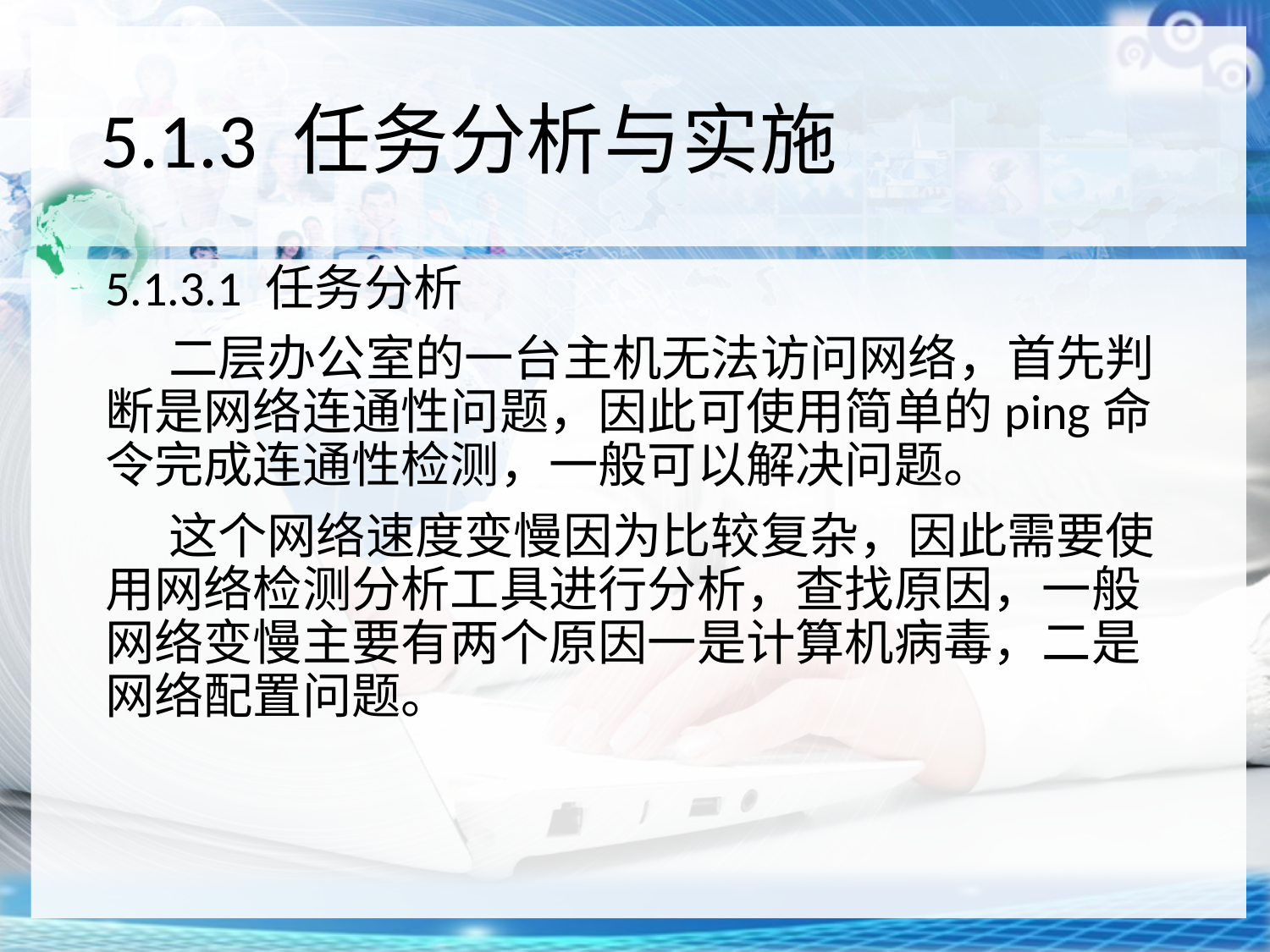

# 5.1.3 任务分析与实施
5.1.3.1 任务分析
二层办公室的一台主机无法访问网络，首先判断是网络连通性问题，因此可使用简单的ping命令完成连通性检测，一般可以解决问题。
这个网络速度变慢因为比较复杂，因此需要使用网络检测分析工具进行分析，查找原因，一般网络变慢主要有两个原因一是计算机病毒，二是网络配置问题。